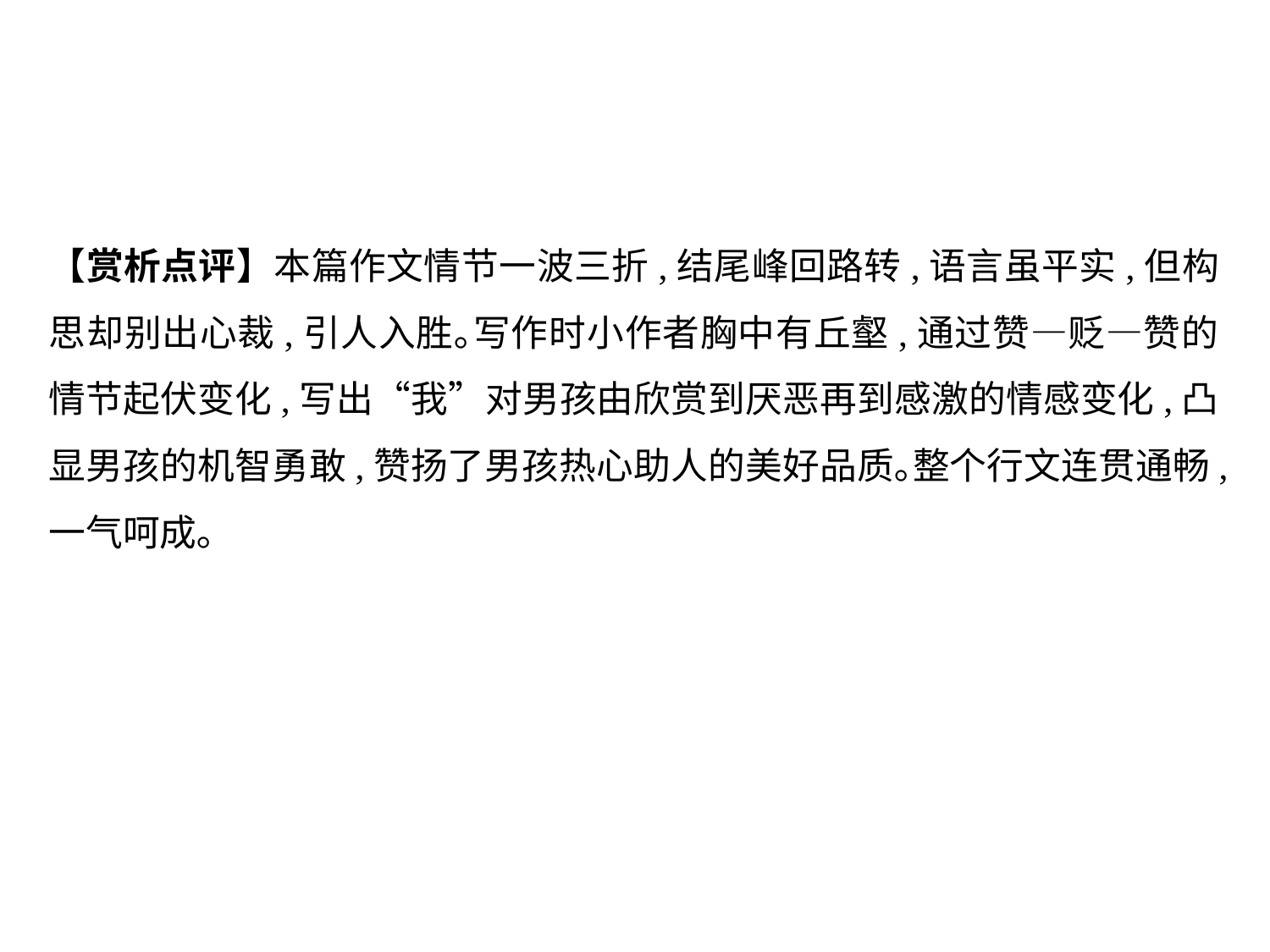

【赏析点评】本篇作文情节一波三折,结尾峰回路转,语言虽平实,但构思却别出心裁,引人入胜｡写作时小作者胸中有丘壑,通过赞—贬—赞的情节起伏变化,写出“我”对男孩由欣赏到厌恶再到感激的情感变化,凸显男孩的机智勇敢,赞扬了男孩热心助人的美好品质｡整个行文连贯通畅,一气呵成｡